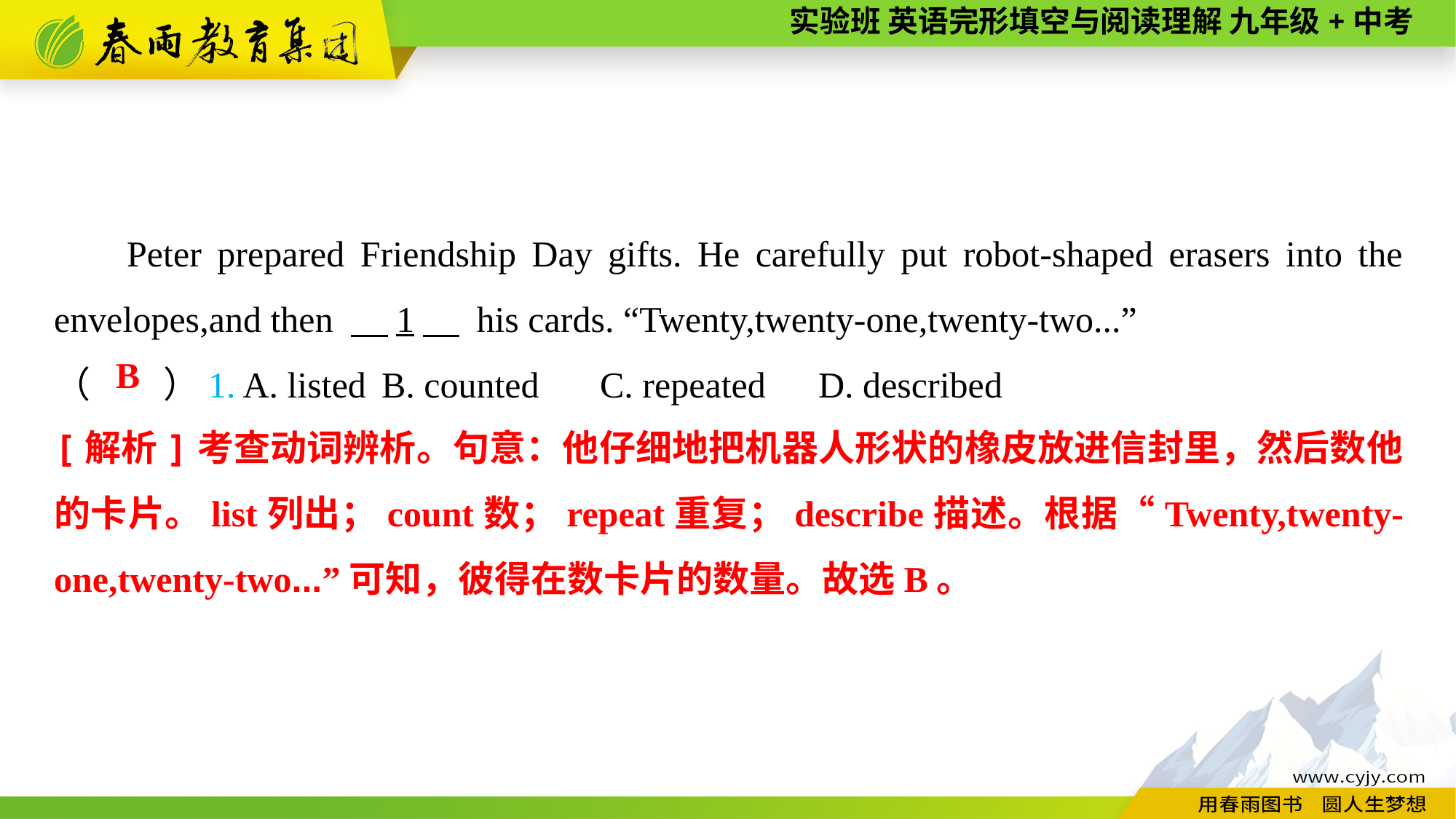

Peter prepared Friendship Day gifts. He carefully put robot-shaped erasers into the envelopes,and then 　1　 his cards. “Twenty,twenty-one,twenty-two...”
（　　）1. A. listed	B. counted	C. repeated	D. described
B
[解析]考查动词辨析。句意：他仔细地把机器人形状的橡皮放进信封里，然后数他的卡片。list列出；count数；repeat重复；describe描述。根据“Twenty,twenty-one,twenty-two...”可知，彼得在数卡片的数量。故选B。